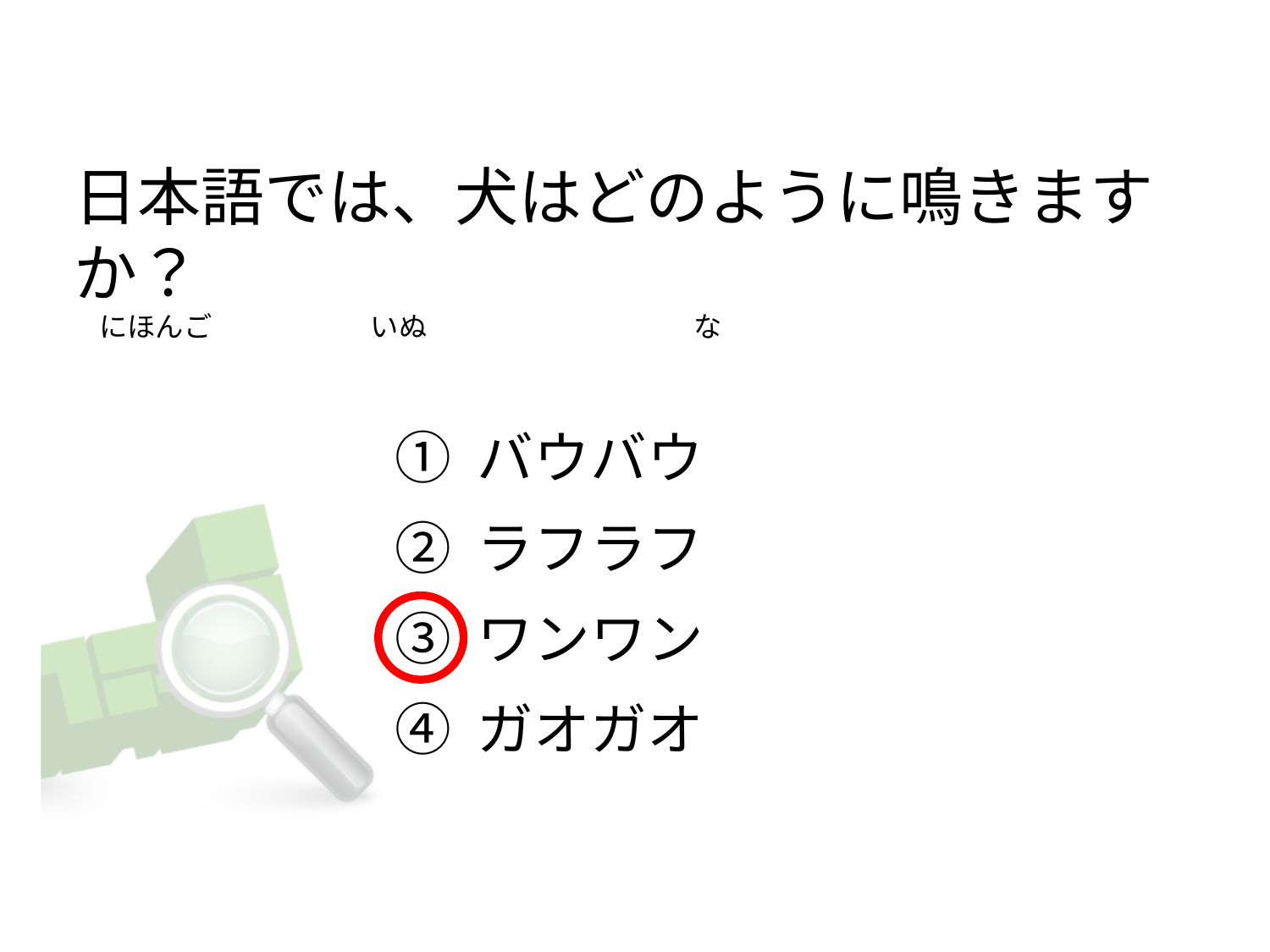

# 日本語では、犬はどのように鳴きますか？     にほんご                         いぬ                                          な
① バウバウ
② ラフラフ
③ ワンワン
④ ガオガオ